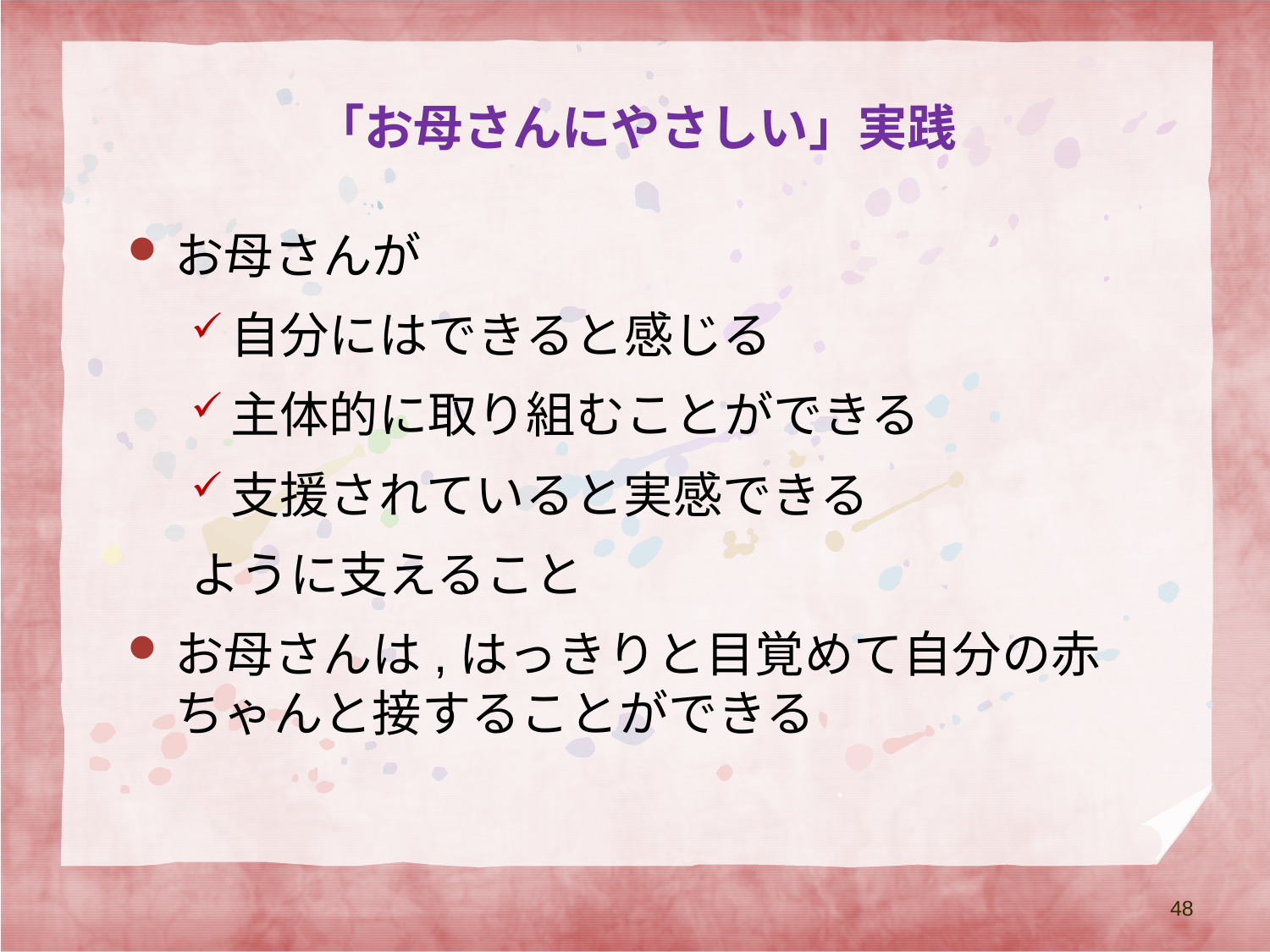

# 「お母さんにやさしい」実践
お母さんが
自分にはできると感じる
主体的に取り組むことができる
支援されていると実感できる
ように支えること
お母さんは,はっきりと目覚めて自分の赤ちゃんと接することができる
48